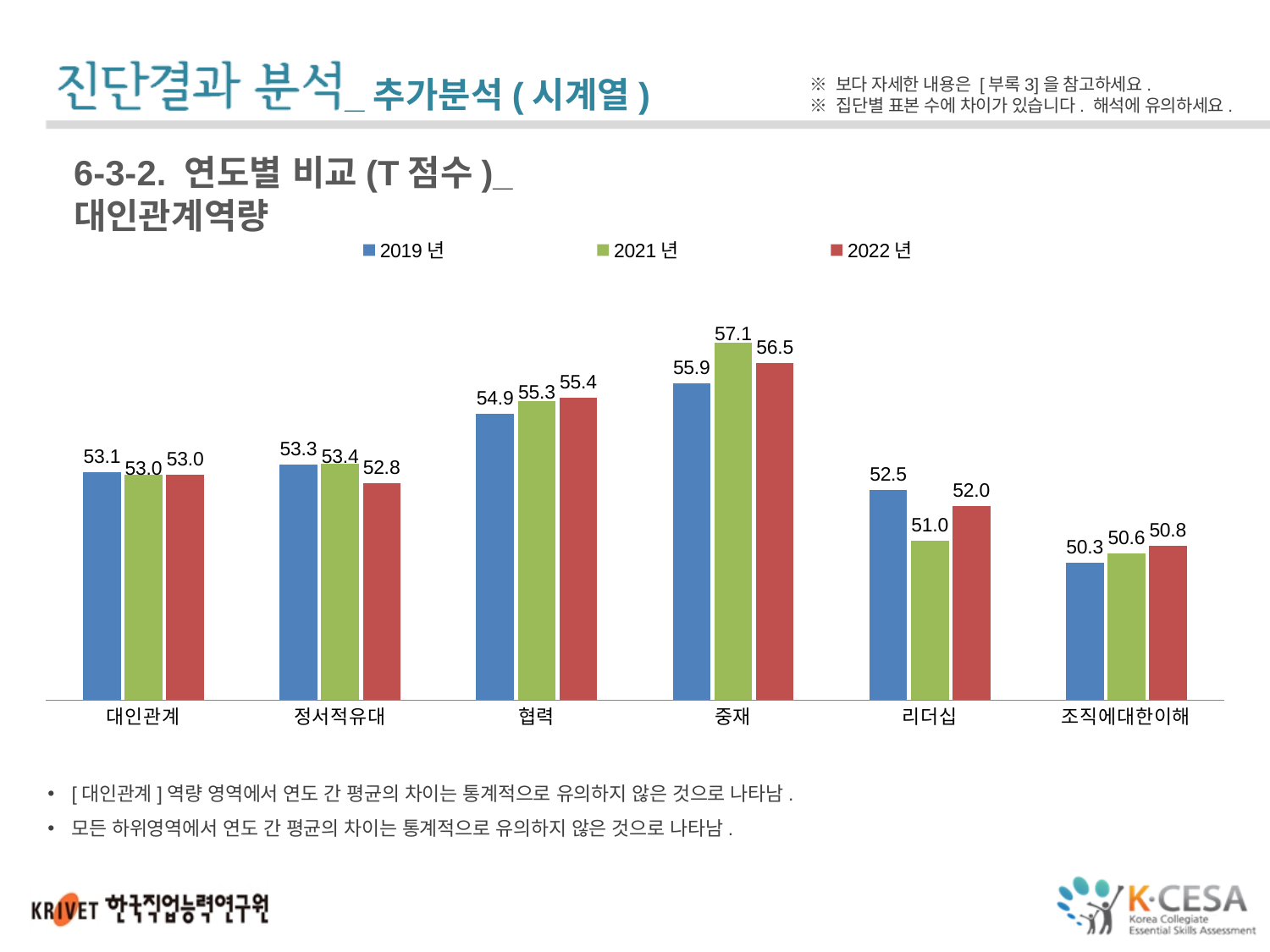

_추가분석(시계열)
※ 보다 자세한 내용은 [부록3]을 참고하세요.
※ 집단별 표본 수에 차이가 있습니다. 해석에 유의하세요.
6-3-2. 연도별 비교(T점수)_대인관계역량

### Chart

| Category | 2019년 | 2021년 | 2022년 |
|---|---|---|---|
| 대인관계 | 53.10479729729725 | 53.010916334661445 | 53.01182175622546 |
| 정서적유대 | 53.34695945945945 | 53.364661354581656 | 52.76214941022279 |
| 협력 | 54.90793918918916 | 55.319628154050385 | 55.422621231978965 |
| 중재 | 55.8665202702703 | 57.13743691899065 | 56.50592398427248 |
| 리더십 | 52.538682432432346 | 50.974860557768785 | 52.04939711664471 |
| 조직에대한이해 | 50.28016891891883 | 50.577450199203255 | 50.80730013106166 |
[대인관계]역량 영역에서 연도 간 평균의 차이는 통계적으로 유의하지 않은 것으로 나타남.
모든 하위영역에서 연도 간 평균의 차이는 통계적으로 유의하지 않은 것으로 나타남.